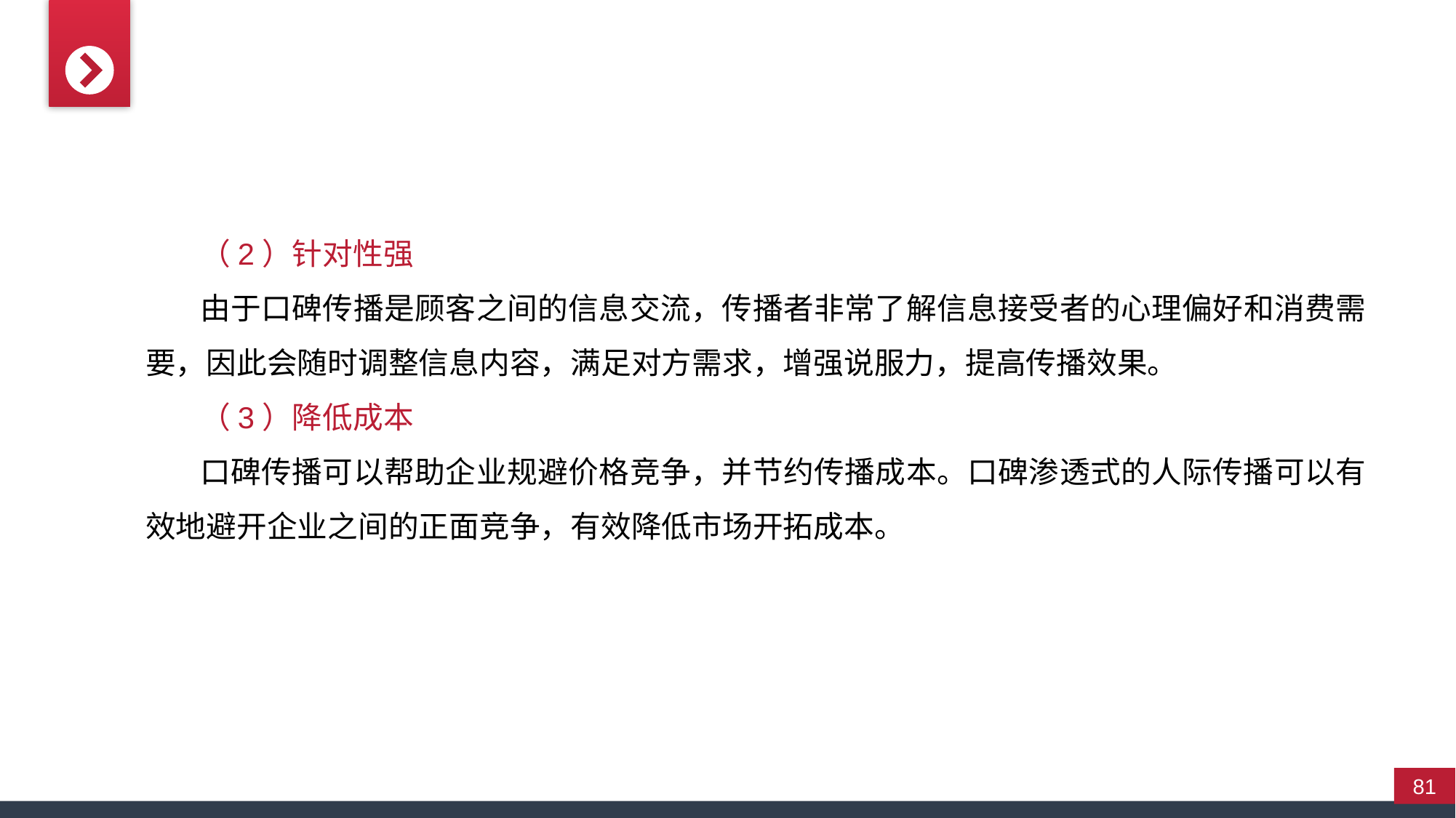

（2）针对性强
由于口碑传播是顾客之间的信息交流，传播者非常了解信息接受者的心理偏好和消费需要，因此会随时调整信息内容，满足对方需求，增强说服力，提高传播效果。
（3）降低成本
口碑传播可以帮助企业规避价格竞争，并节约传播成本。口碑渗透式的人际传播可以有效地避开企业之间的正面竞争，有效降低市场开拓成本。